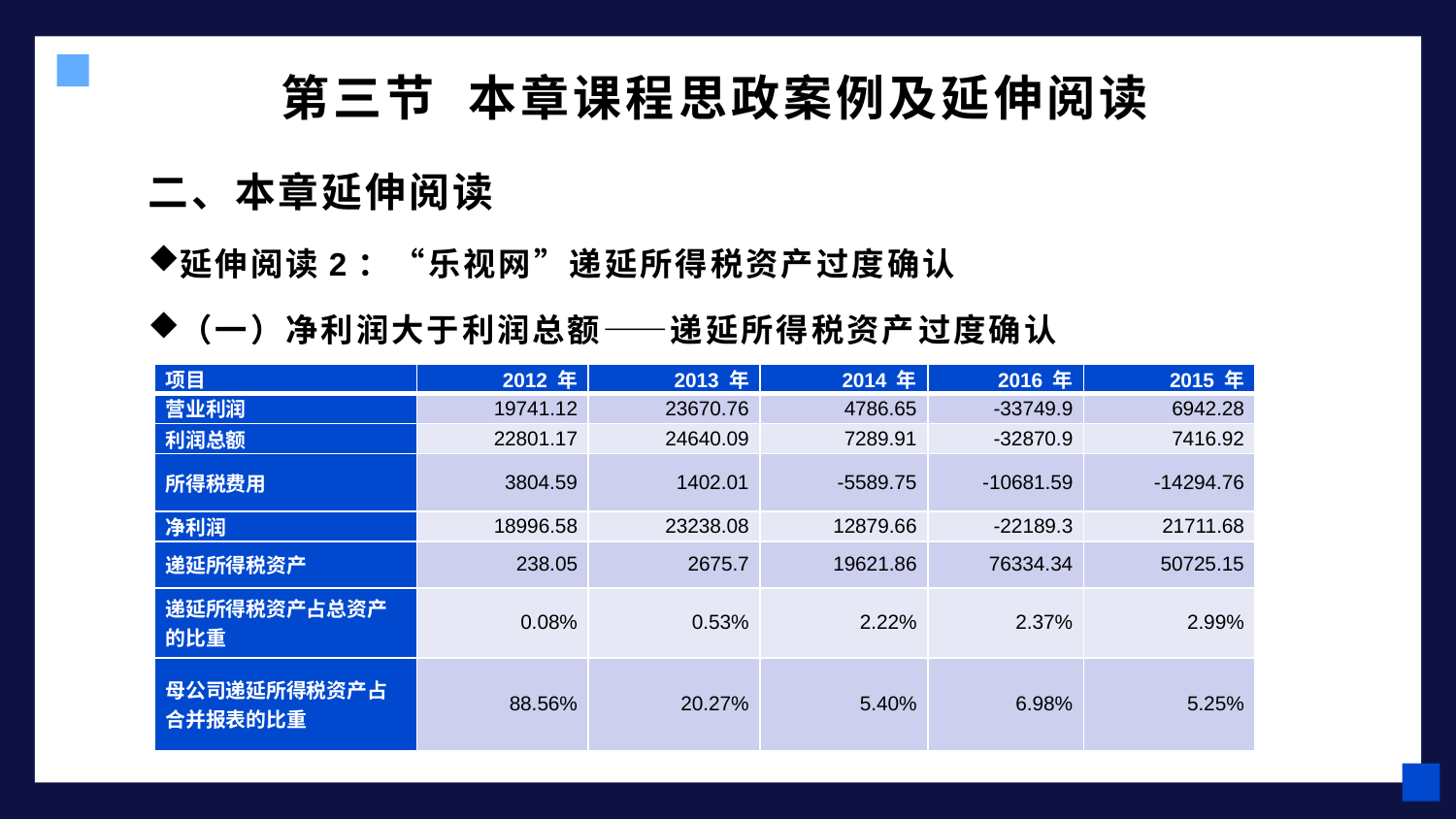

# 第三节  本章课程思政案例及延伸阅读
二、本章延伸阅读
延伸阅读2：“乐视网”递延所得税资产过度确认
（一）净利润大于利润总额——递延所得税资产过度确认

| 项目 | 2012 年 | 2013 年 | 2014 年 | 2016 年 | 2015 年 |
| --- | --- | --- | --- | --- | --- |
| 营业利润 | 19741.12 | 23670.76 | 4786.65 | -33749.9 | 6942.28 |
| 利润总额 | 22801.17 | 24640.09 | 7289.91 | -32870.9 | 7416.92 |
| 所得税费用 | 3804.59 | 1402.01 | -5589.75 | -10681.59 | -14294.76 |
| 净利润 | 18996.58 | 23238.08 | 12879.66 | -22189.3 | 21711.68 |
| 递延所得税资产 | 238.05 | 2675.7 | 19621.86 | 76334.34 | 50725.15 |
| 递延所得税资产占总资产的比重 | 0.08% | 0.53% | 2.22% | 2.37% | 2.99% |
| 母公司递延所得税资产占合并报表的比重 | 88.56% | 20.27% | 5.40% | 6.98% | 5.25% |